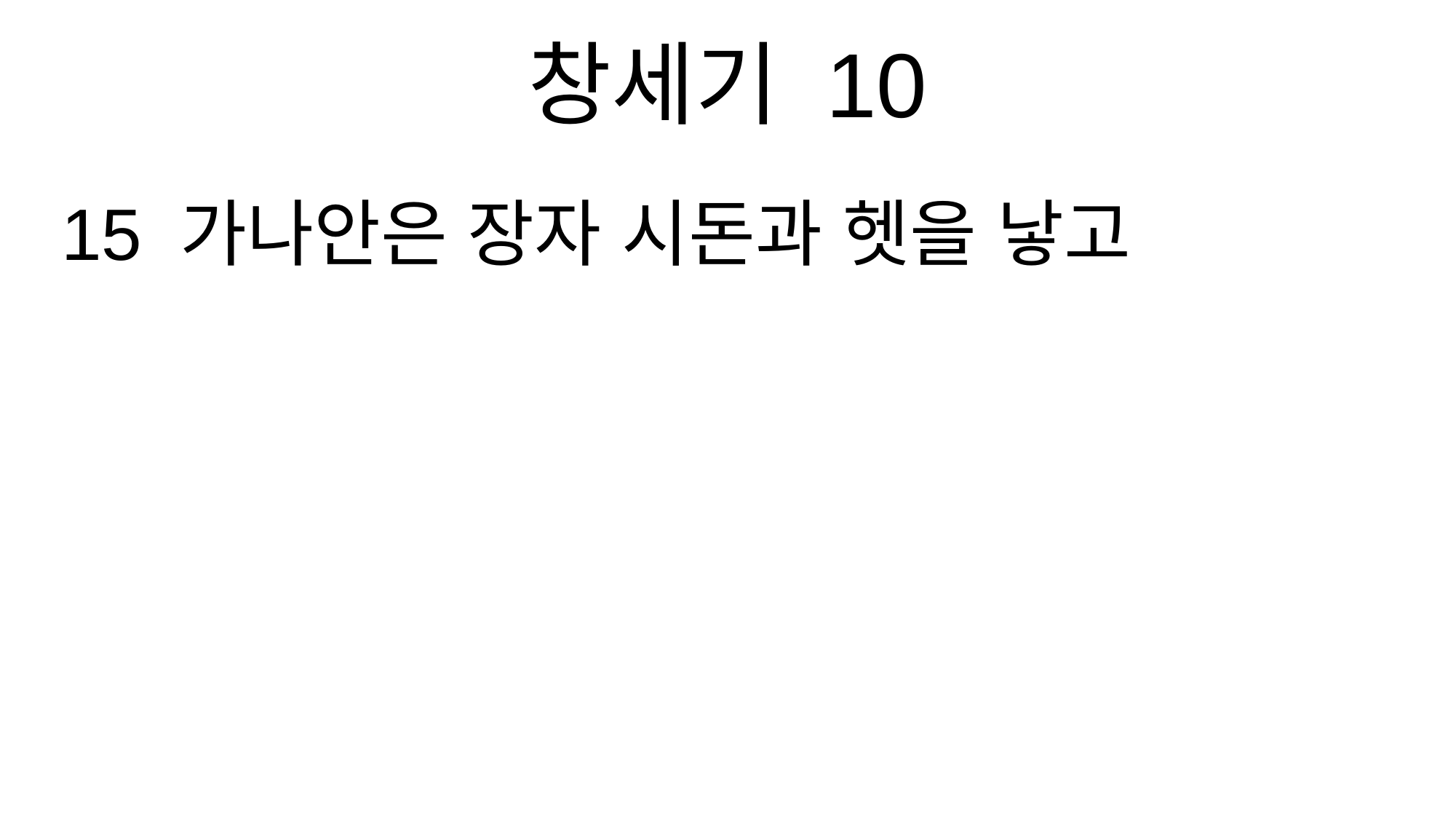

창세기 10
15 가나안은 장자 시돈과 헷을 낳고